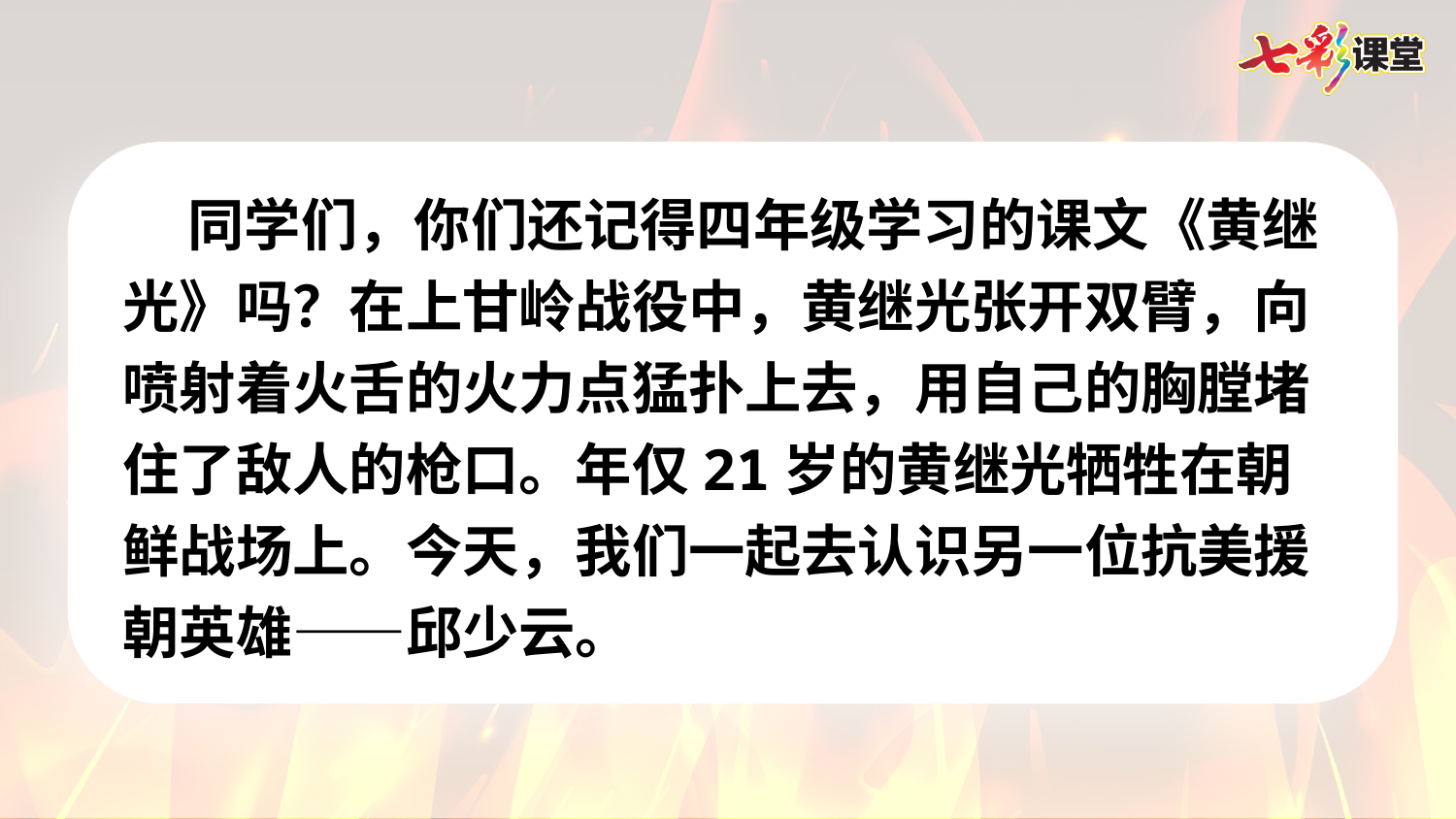

同学们，你们还记得四年级学习的课文《黄继光》吗？在上甘岭战役中，黄继光张开双臂，向喷射着火舌的火力点猛扑上去，用自己的胸膛堵住了敌人的枪口。年仅21岁的黄继光牺牲在朝鲜战场上。今天，我们一起去认识另一位抗美援朝英雄——邱少云。